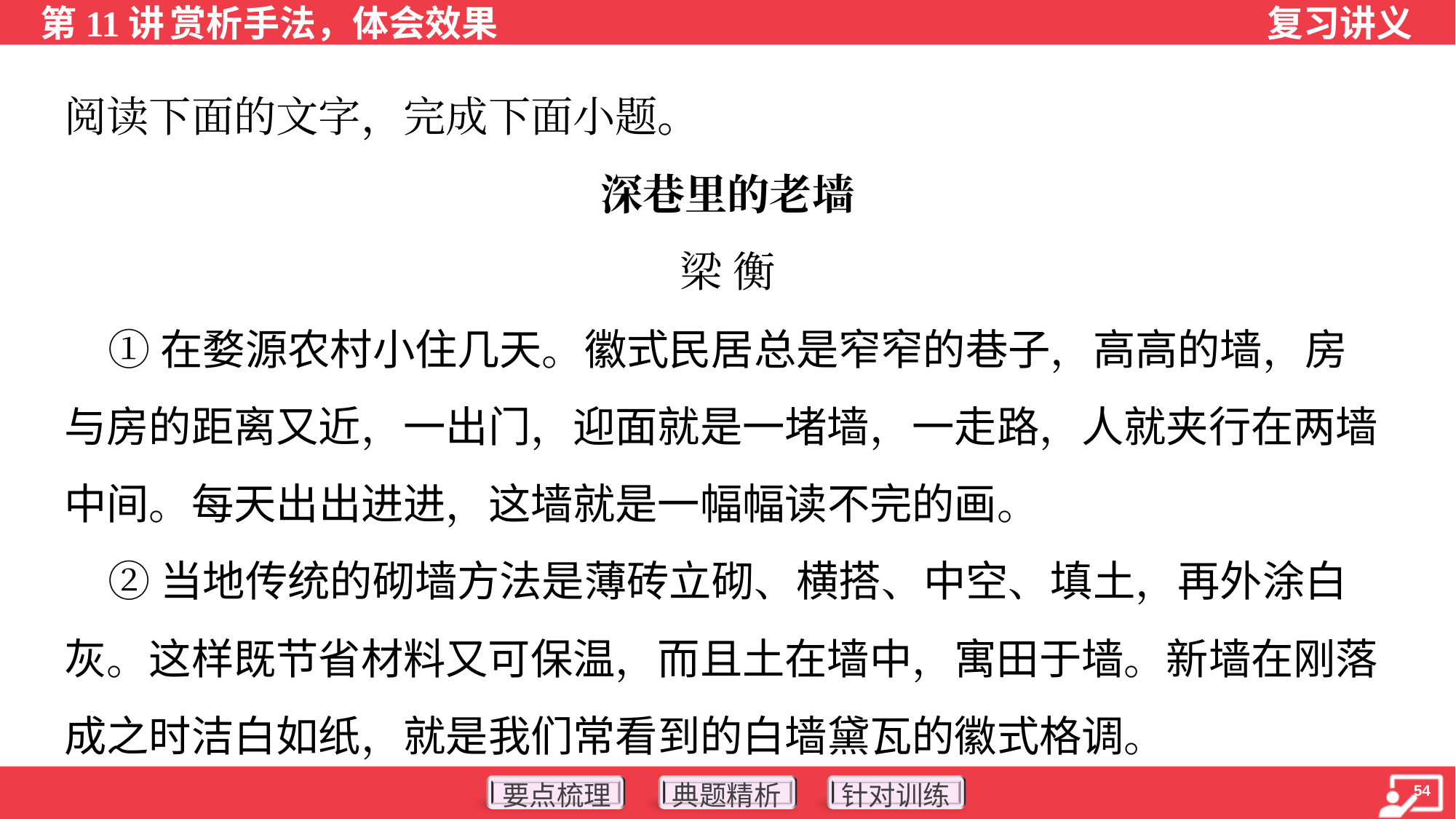

阅读下面的文字，完成下面小题。
深巷里的老墙
梁 衡
    ①在婺源农村小住几天。徽式民居总是窄窄的巷子，高高的墙，房
与房的距离又近，一出门，迎面就是一堵墙，一走路，人就夹行在两墙
中间。每天出出进进，这墙就是一幅幅读不完的画。
    ②当地传统的砌墙方法是薄砖立砌、横搭、中空、填土，再外涂白
灰。这样既节省材料又可保温，而且土在墙中，寓田于墙。新墙在刚落
成之时洁白如纸，就是我们常看到的白墙黛瓦的徽式格调。